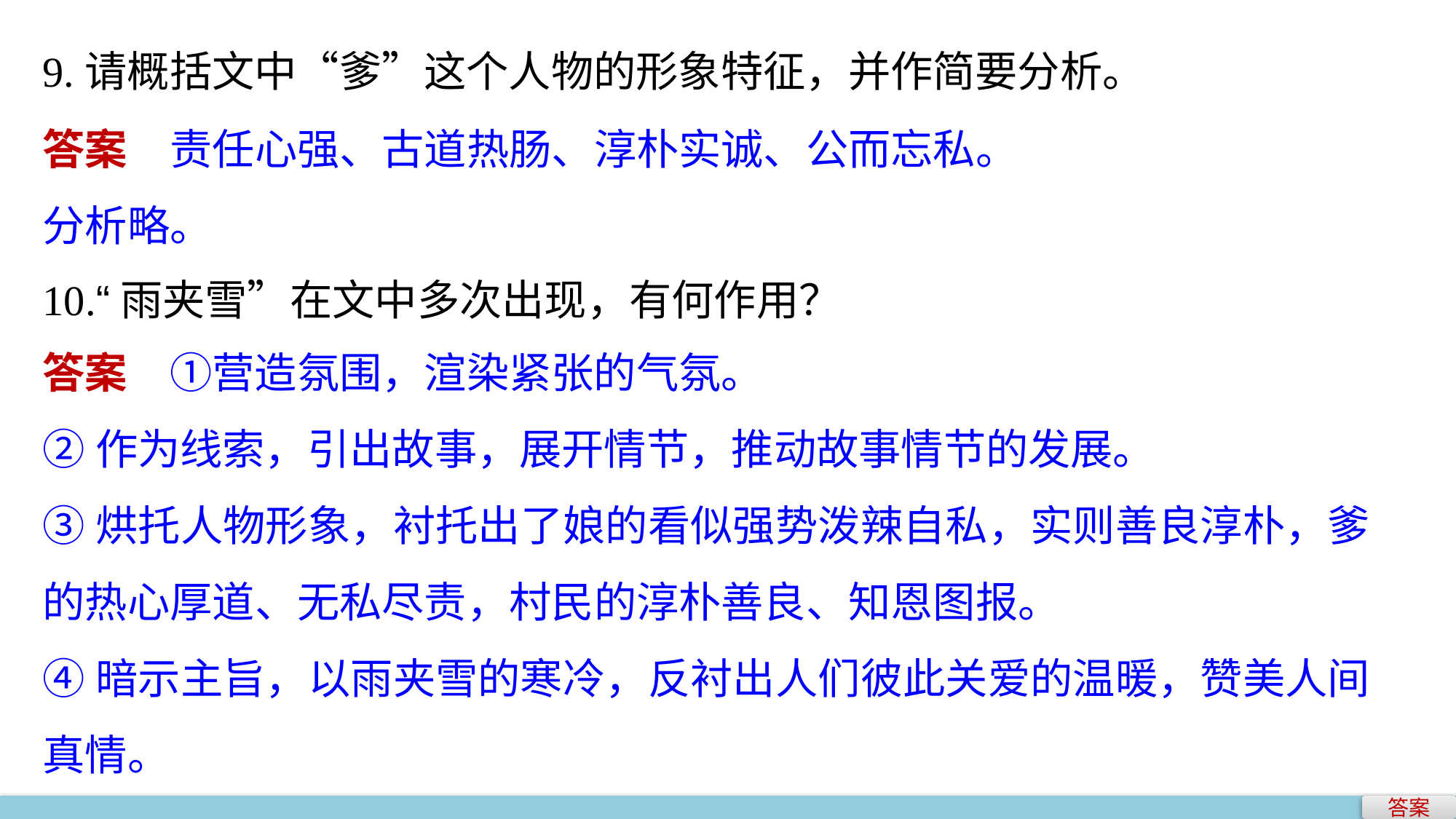

9.请概括文中“爹”这个人物的形象特征，并作简要分析。
答案　责任心强、古道热肠、淳朴实诚、公而忘私。
分析略。
10.“雨夹雪”在文中多次出现，有何作用？
答案　①营造氛围，渲染紧张的气氛。
②作为线索，引出故事，展开情节，推动故事情节的发展。
③烘托人物形象，衬托出了娘的看似强势泼辣自私，实则善良淳朴，爹的热心厚道、无私尽责，村民的淳朴善良、知恩图报。
④暗示主旨，以雨夹雪的寒冷，反衬出人们彼此关爱的温暖，赞美人间真情。

答案